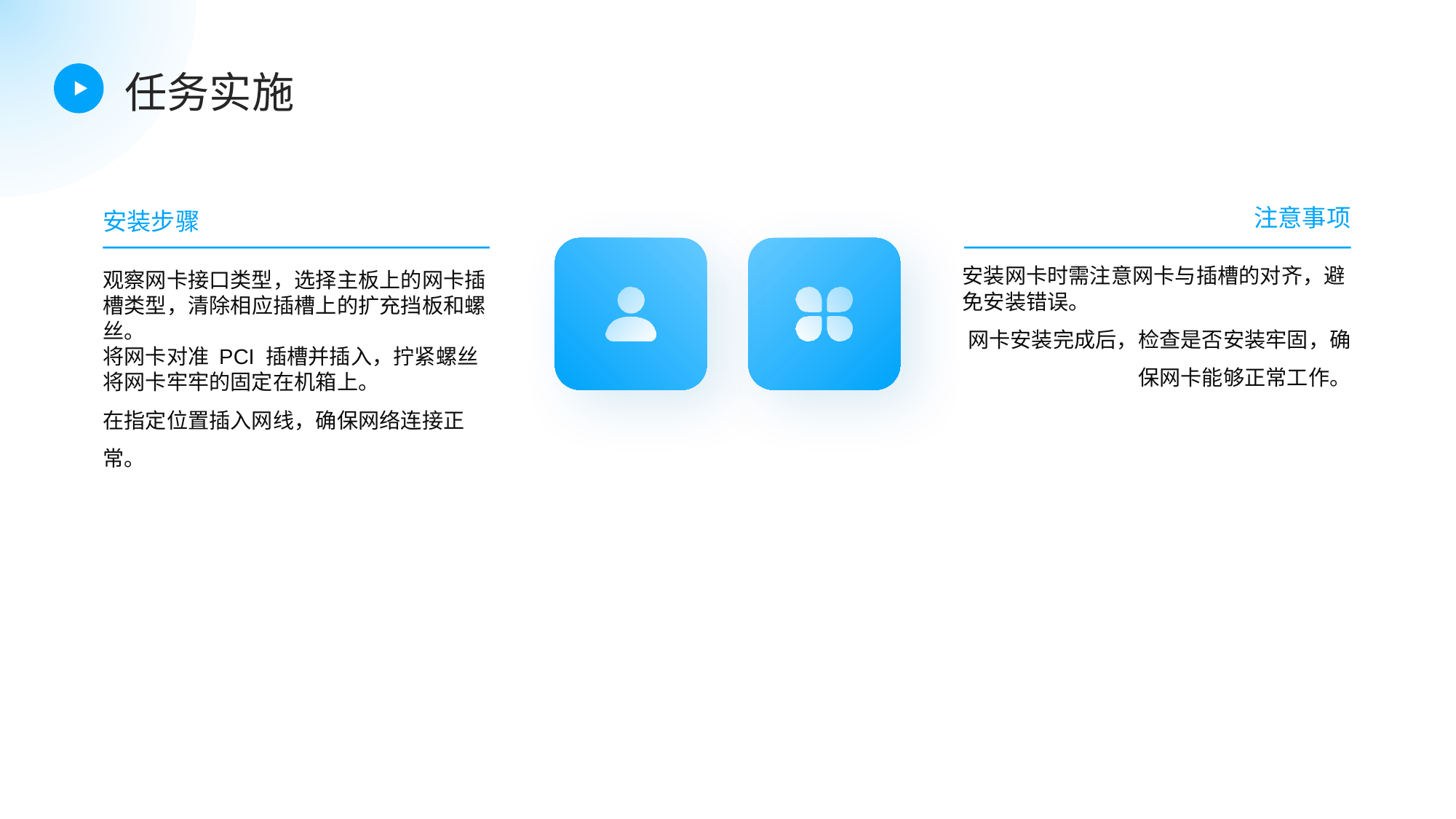

任务实施

注意事项
安装步骤

安装网卡时需注意网卡与插槽的对齐，避免安装错误。
网卡安装完成后，检查是否安装牢固，确保网卡能够正常工作。
观察网卡接口类型，选择主板上的网卡插槽类型，清除相应插槽上的扩充挡板和螺丝。
将网卡对准 PCI 插槽并插入，拧紧螺丝将网卡牢牢的固定在机箱上。
在指定位置插入网线，确保网络连接正常。